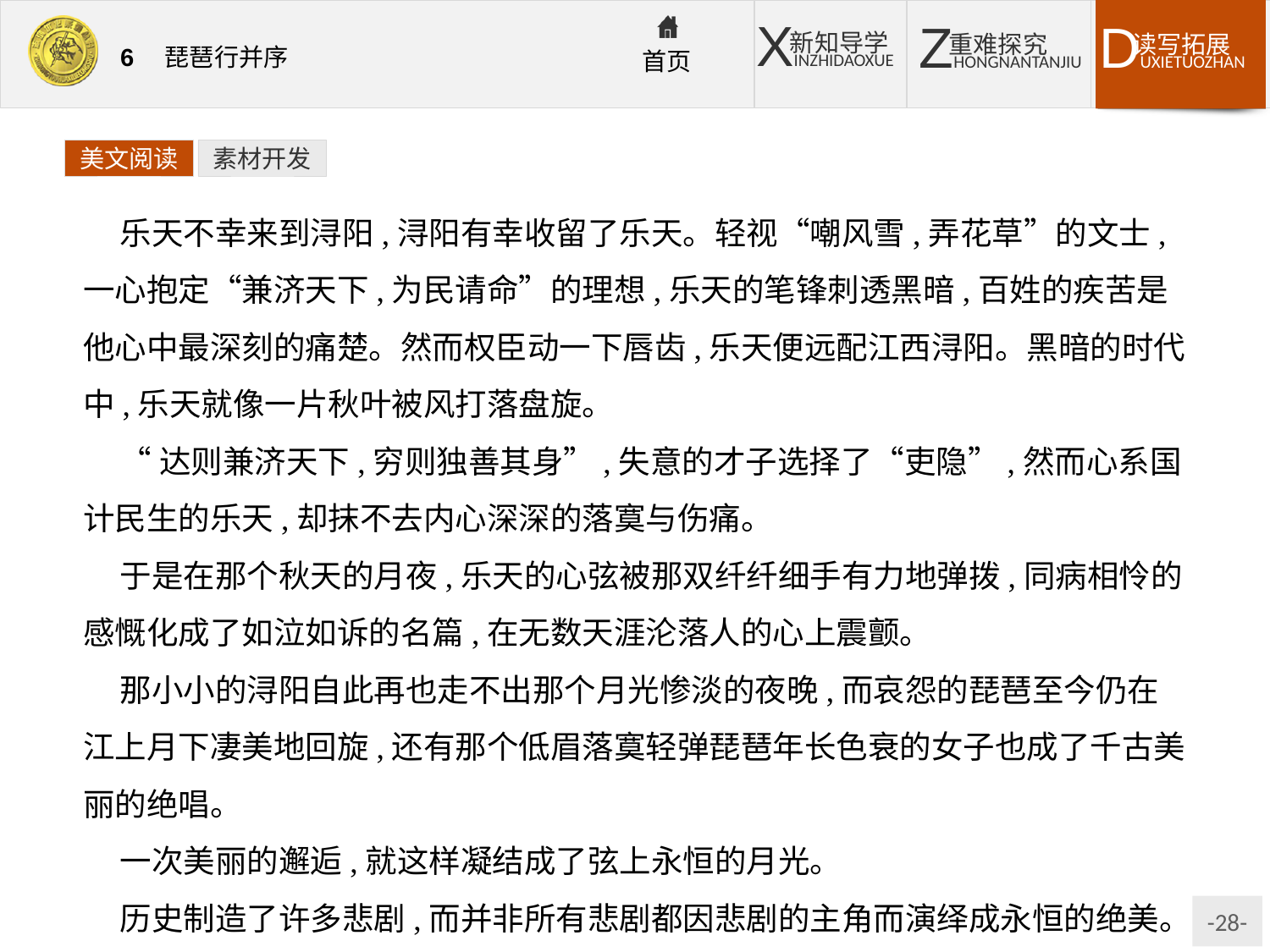

美文阅读
素材开发
乐天不幸来到浔阳,浔阳有幸收留了乐天。轻视“嘲风雪,弄花草”的文士,一心抱定“兼济天下,为民请命”的理想,乐天的笔锋刺透黑暗,百姓的疾苦是他心中最深刻的痛楚。然而权臣动一下唇齿,乐天便远配江西浔阳。黑暗的时代中,乐天就像一片秋叶被风打落盘旋。
“达则兼济天下,穷则独善其身”,失意的才子选择了“吏隐”,然而心系国计民生的乐天,却抹不去内心深深的落寞与伤痛。
于是在那个秋天的月夜,乐天的心弦被那双纤纤细手有力地弹拨,同病相怜的感慨化成了如泣如诉的名篇,在无数天涯沦落人的心上震颤。
那小小的浔阳自此再也走不出那个月光惨淡的夜晚,而哀怨的琵琶至今仍在江上月下凄美地回旋,还有那个低眉落寞轻弹琵琶年长色衰的女子也成了千古美丽的绝唱。
一次美丽的邂逅,就这样凝结成了弦上永恒的月光。
历史制造了许多悲剧,而并非所有悲剧都因悲剧的主角而演绎成永恒的绝美。